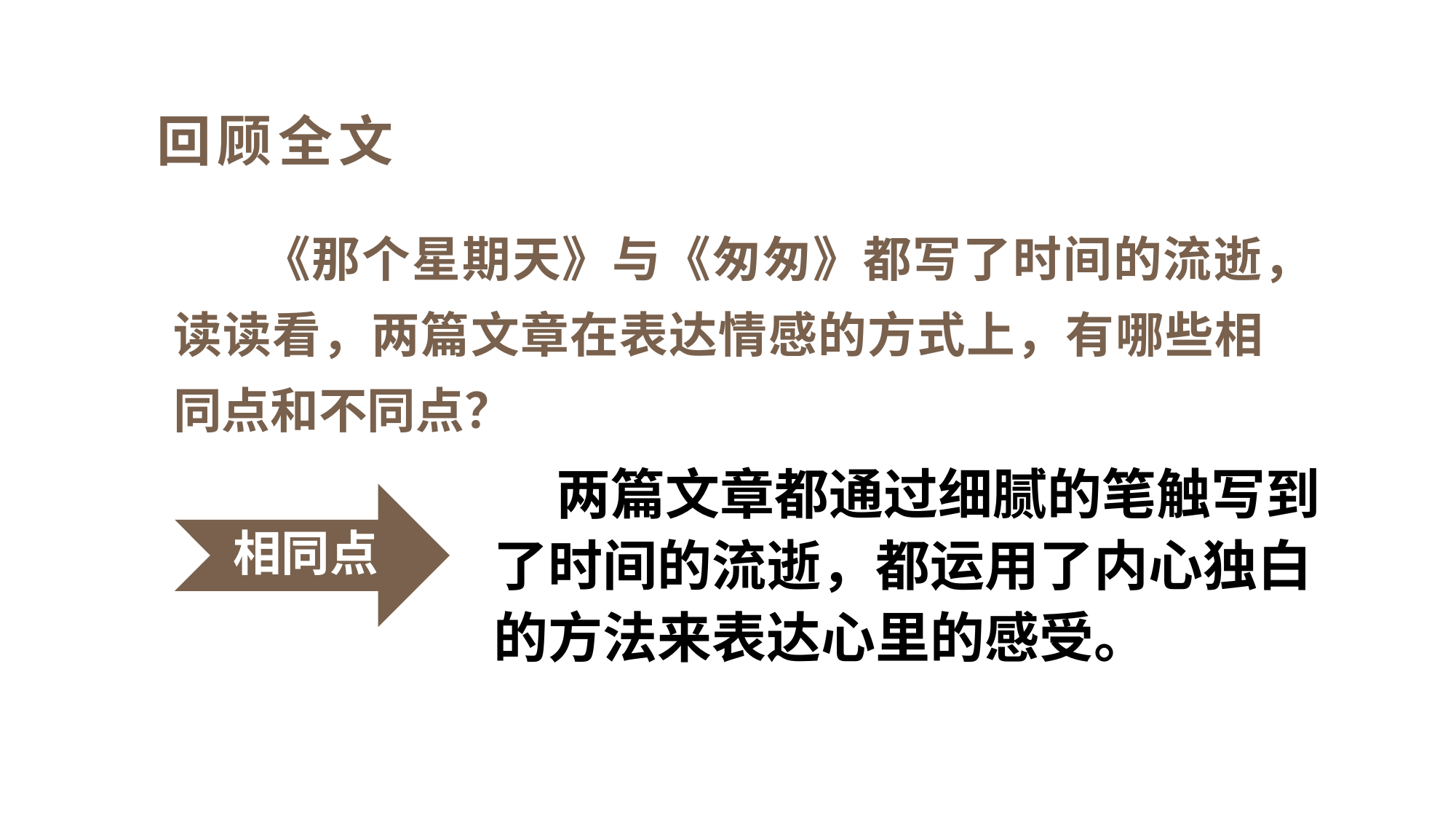

回顾全文
      《那个星期天》与《匆匆》都写了时间的流逝，读读看，两篇文章在表达情感的方式上，有哪些相同点和不同点？
    两篇文章都通过细腻的笔触写到了时间的流逝，都运用了内心独白的方法来表达心里的感受。

相同点